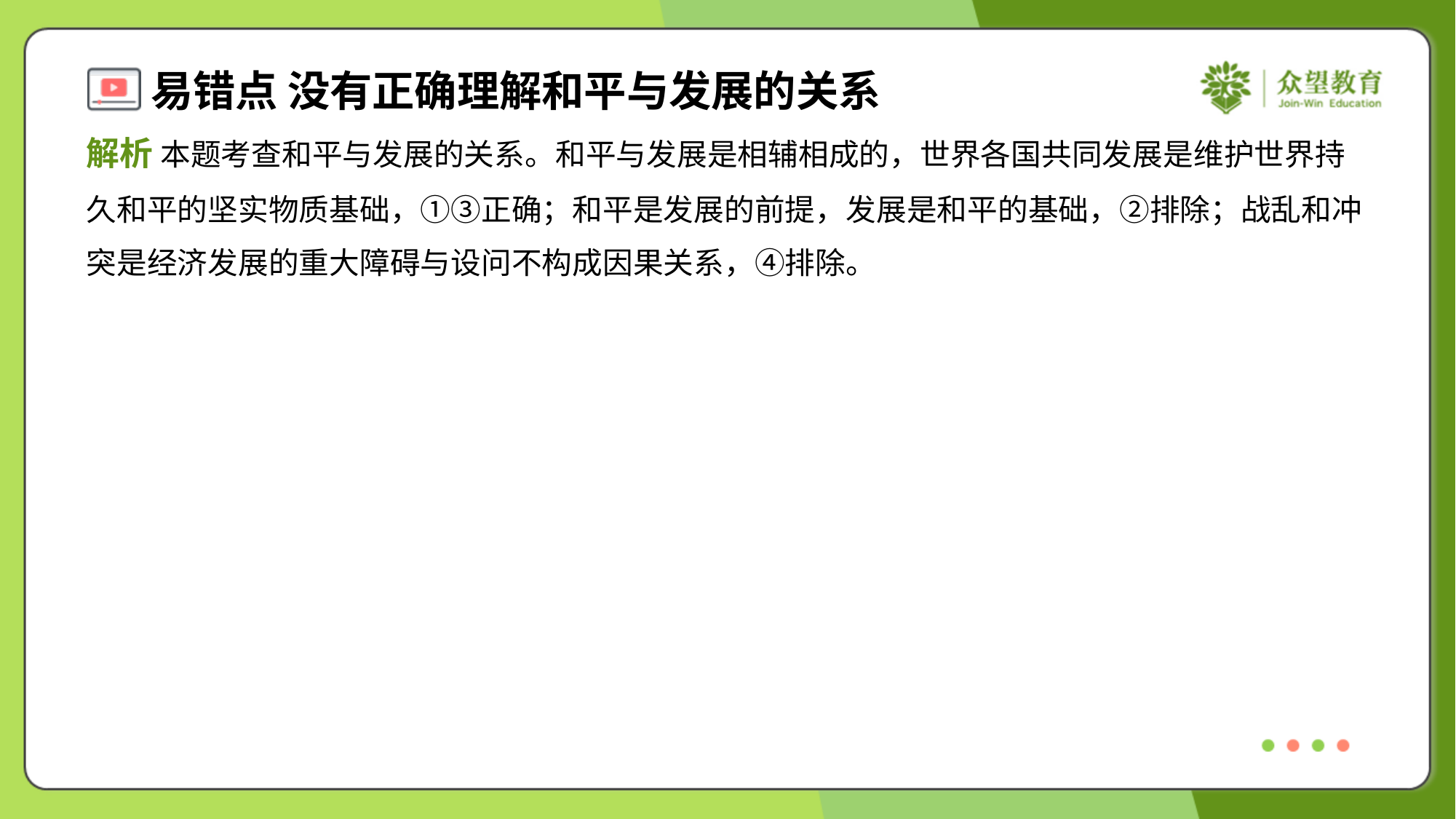

解析 本题考查和平与发展的关系。和平与发展是相辅相成的，世界各国共同发展是维护世界持
久和平的坚实物质基础，①③正确；和平是发展的前提，发展是和平的基础，②排除；战乱和冲
突是经济发展的重大障碍与设问不构成因果关系，④排除。